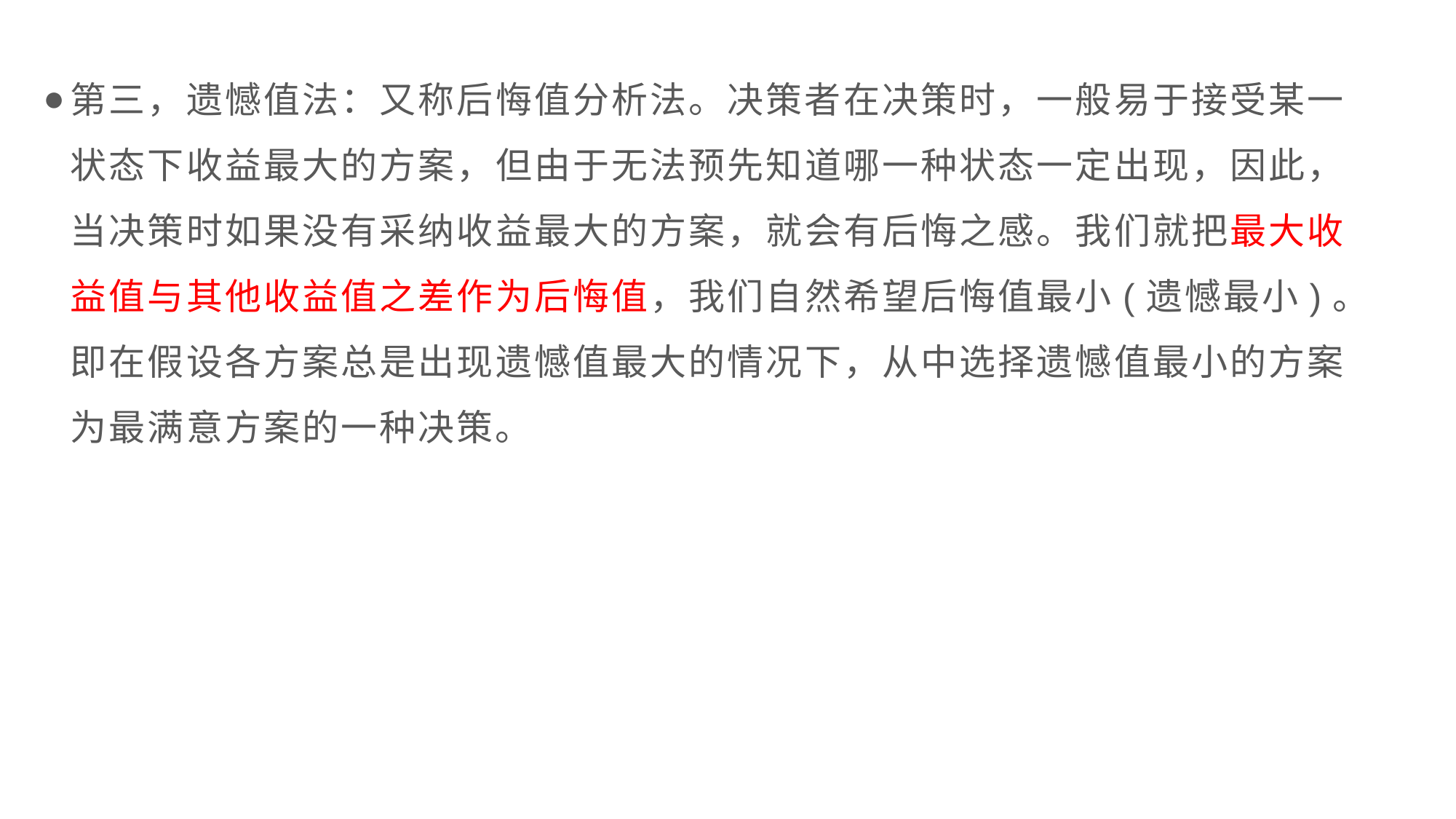

第三，遗憾值法：又称后悔值分析法。决策者在决策时，一般易于接受某一状态下收益最大的方案，但由于无法预先知道哪一种状态一定出现，因此，当决策时如果没有采纳收益最大的方案，就会有后悔之感。我们就把最大收益值与其他收益值之差作为后悔值，我们自然希望后悔值最小(遗憾最小)。即在假设各方案总是出现遗憾值最大的情况下，从中选择遗憾值最小的方案为最满意方案的一种决策。
27